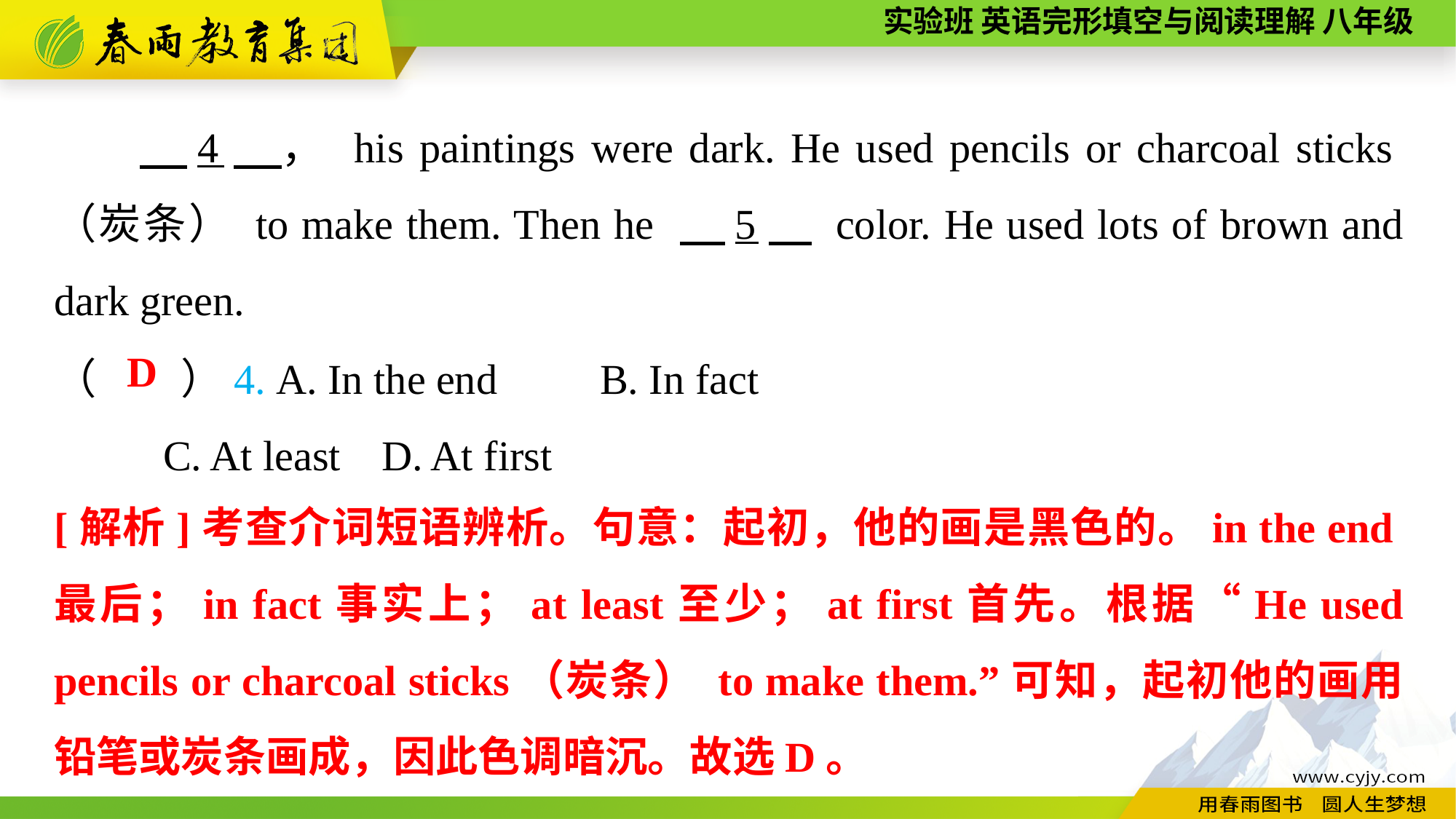

4　， his paintings were dark. He used pencils or charcoal sticks（炭条） to make them. Then he 　5　 color. He used lots of brown and dark green.
（　　）4. A. In the end	B. In fact
	C. At least	D. At first
D
[解析]考查介词短语辨析。句意：起初，他的画是黑色的。in the end最后；in fact事实上；at least至少；at first首先。根据“He used pencils or charcoal sticks（炭条） to make them.”可知，起初他的画用铅笔或炭条画成，因此色调暗沉。故选D。